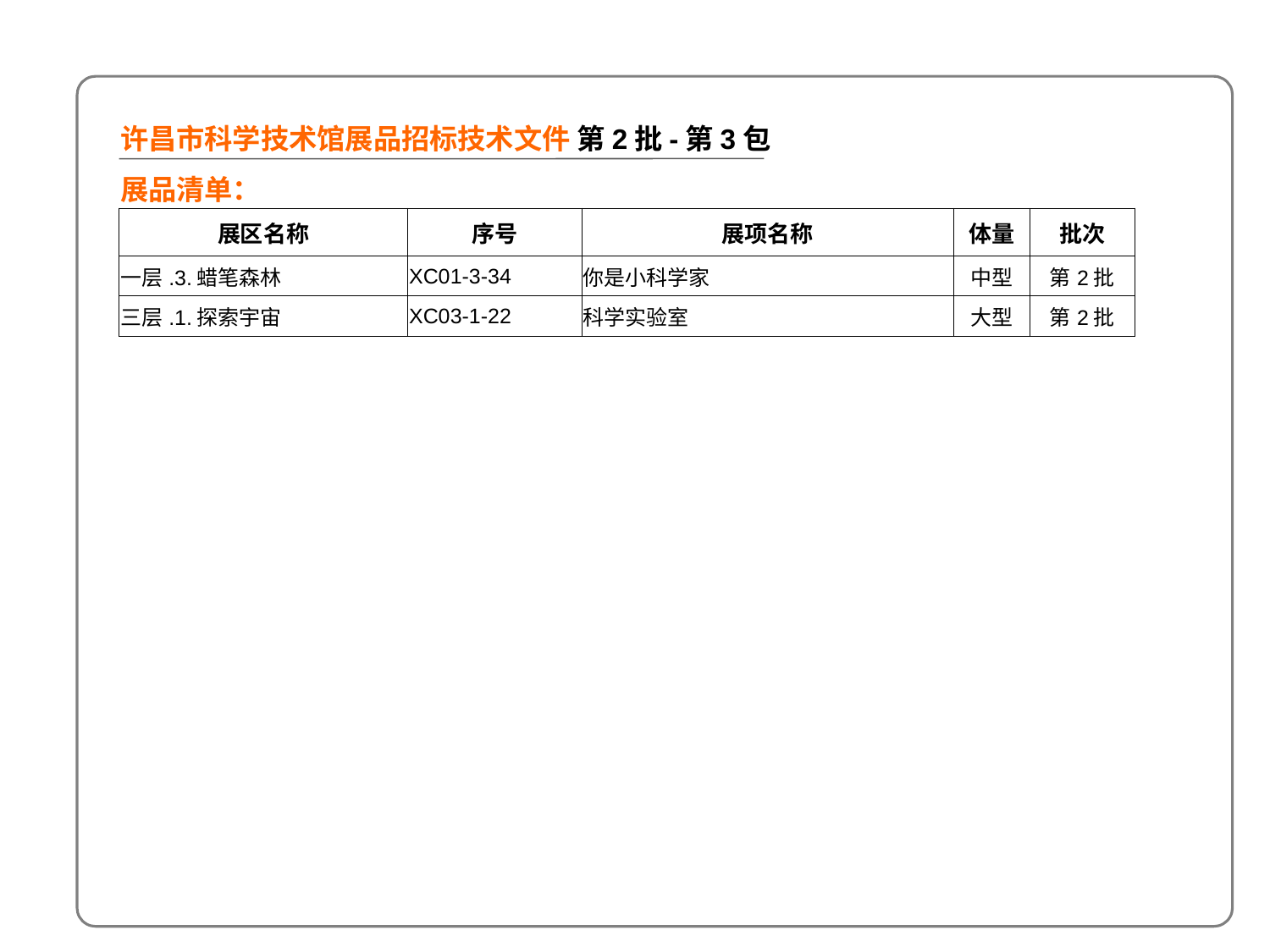

1 F

许昌市科学技术馆展品招标技术文件 第2批-第3包
展品清单：
| 展区名称 | 序号 | 展项名称 | 体量 | 批次 |
| --- | --- | --- | --- | --- |
| 一层.3.蜡笔森林 | XC01-3-34 | 你是小科学家 | 中型 | 第2批 |
| 三层.1.探索宇宙 | XC03-1-22 | 科学实验室 | 大型 | 第2批 |